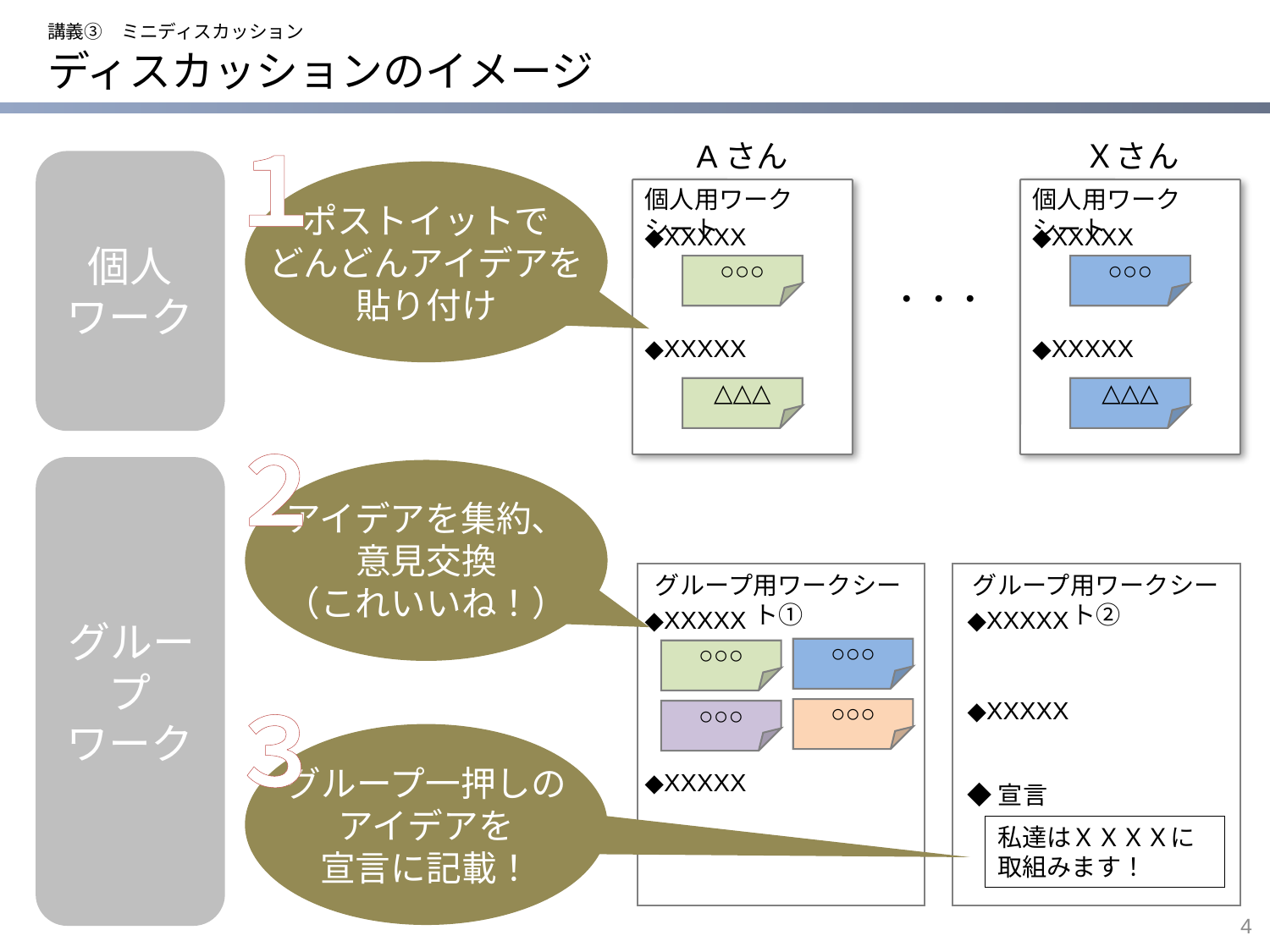

講義③　ミニディスカッション
# ディスカッションのイメージ
１
Aさん
Ｘさん
個人
ワーク
ポストイットで
どんどんアイデアを
貼り付け
個人用ワークシート
個人用ワークシート

◆XXXXX
◆XXXXX
○○○
○○○
・・・
◆XXXXX
◆XXXXX
△△△
△△△
２
グループ
ワーク
アイデアを集約、
意見交換
（これいいね！）

グループ用ワークシート①
グループ用ワークシート②
◆XXXXX
◆XXXXX
○○○
○○○
３
◆XXXXX
○○○
○○○
グループ一押しの
アイデアを
宣言に記載！
◆XXXXX
◆宣言
私達はＸＸＸＸに
取組みます！
4